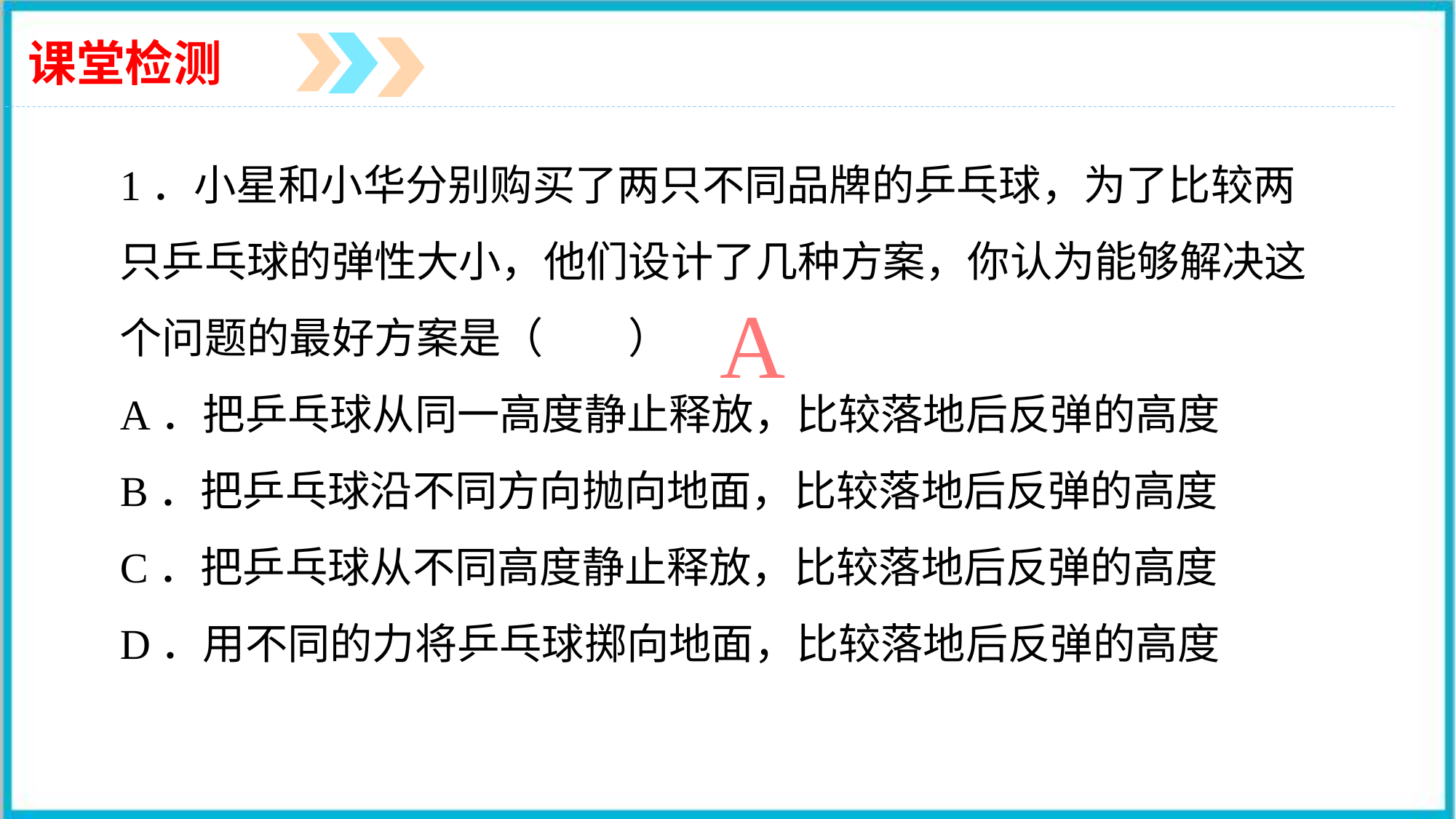

课堂检测

1．小星和小华分别购买了两只不同品牌的乒乓球，为了比较两只乒乓球的弹性大小，他们设计了几种方案，你认为能够解决这个问题的最好方案是（　　）
A．把乒乓球从同一高度静止释放，比较落地后反弹的高度
B．把乒乓球沿不同方向抛向地面，比较落地后反弹的高度
C．把乒乓球从不同高度静止释放，比较落地后反弹的高度
D．用不同的力将乒乓球掷向地面，比较落地后反弹的高度
A